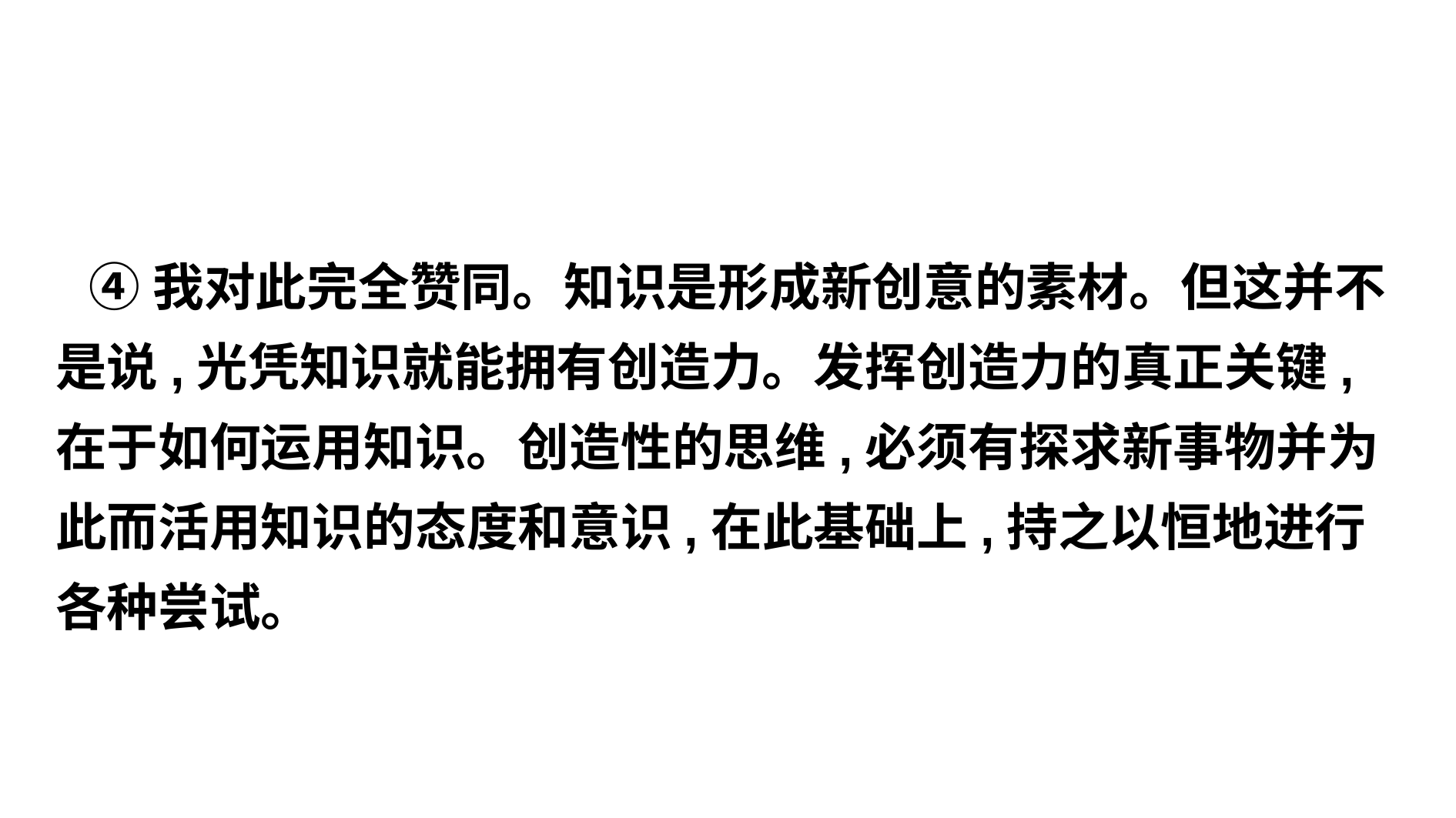

④我对此完全赞同。知识是形成新创意的素材。但这并不是说,光凭知识就能拥有创造力。发挥创造力的真正关键,在于如何运用知识。创造性的思维,必须有探求新事物并为此而活用知识的态度和意识,在此基础上,持之以恒地进行各种尝试。